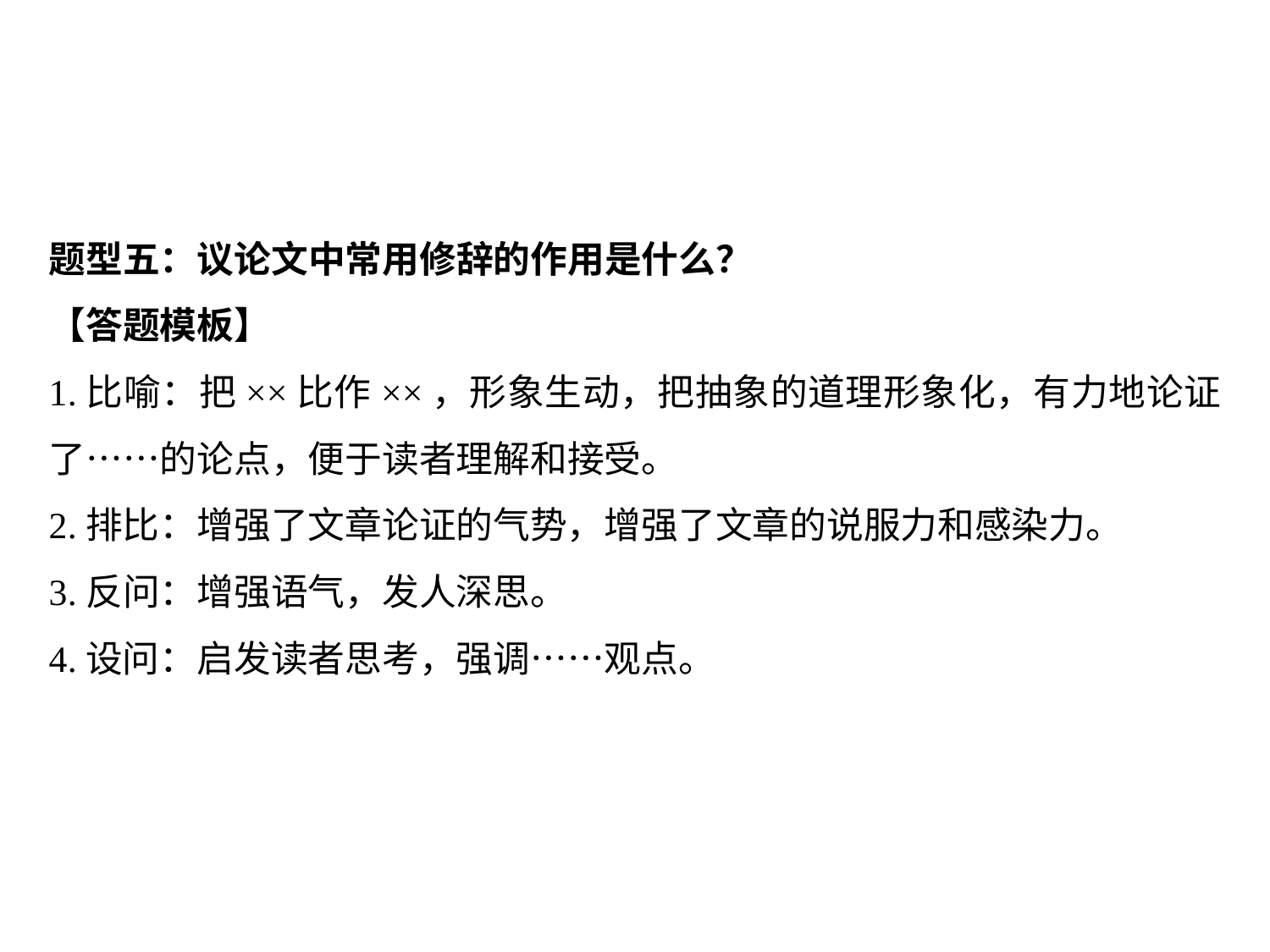

题型五：议论文中常用修辞的作用是什么？
【答题模板】
1.比喻：把××比作××，形象生动，把抽象的道理形象化，有力地论证了……的论点，便于读者理解和接受。
2.排比：增强了文章论证的气势，增强了文章的说服力和感染力。
3.反问：增强语气，发人深思。
4.设问：启发读者思考，强调……观点。